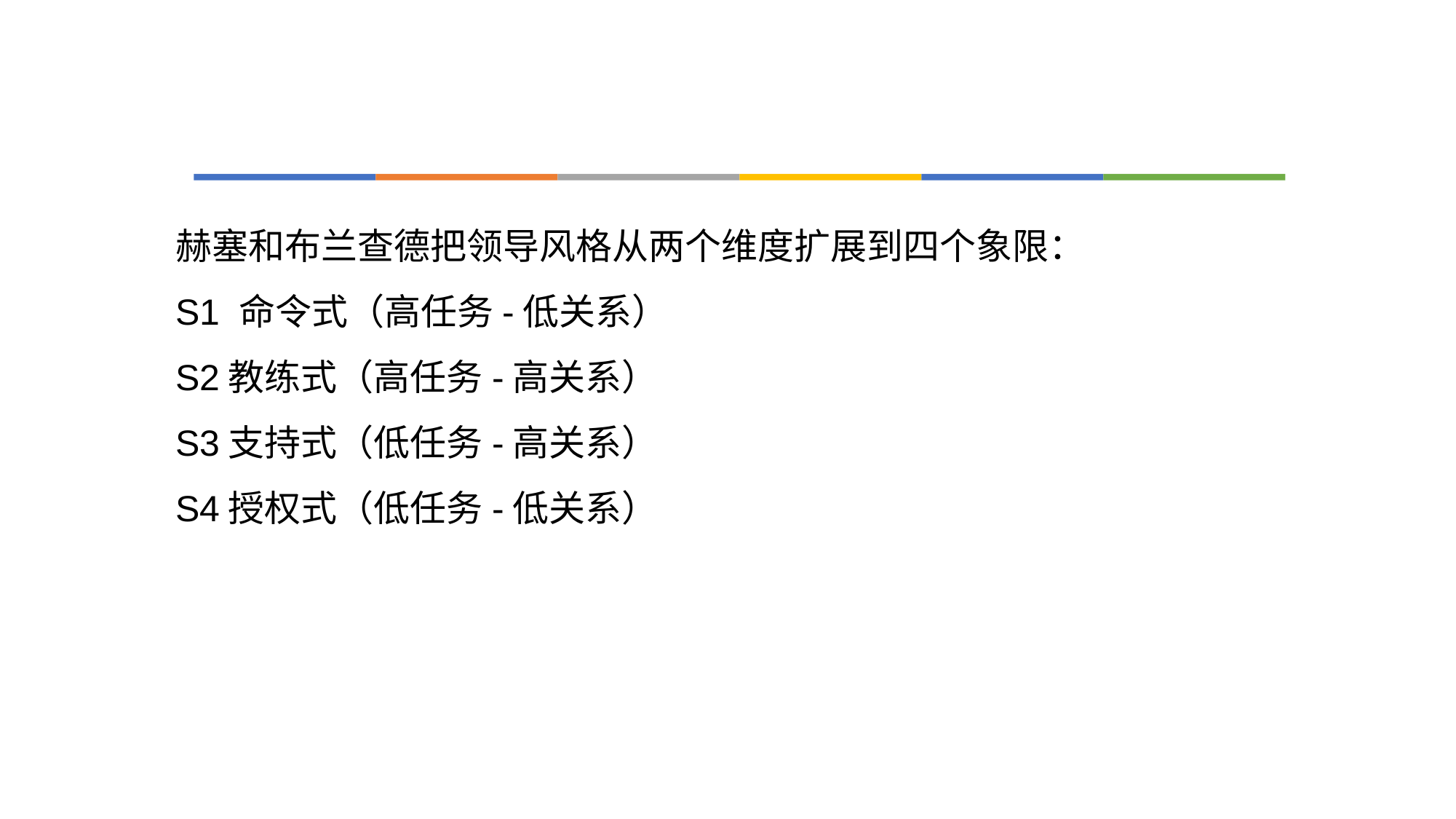

#
赫塞和布兰查德把领导风格从两个维度扩展到四个象限：
S1 命令式（高任务-低关系）
S2教练式（高任务-高关系）
S3支持式（低任务-高关系）
S4授权式（低任务-低关系）